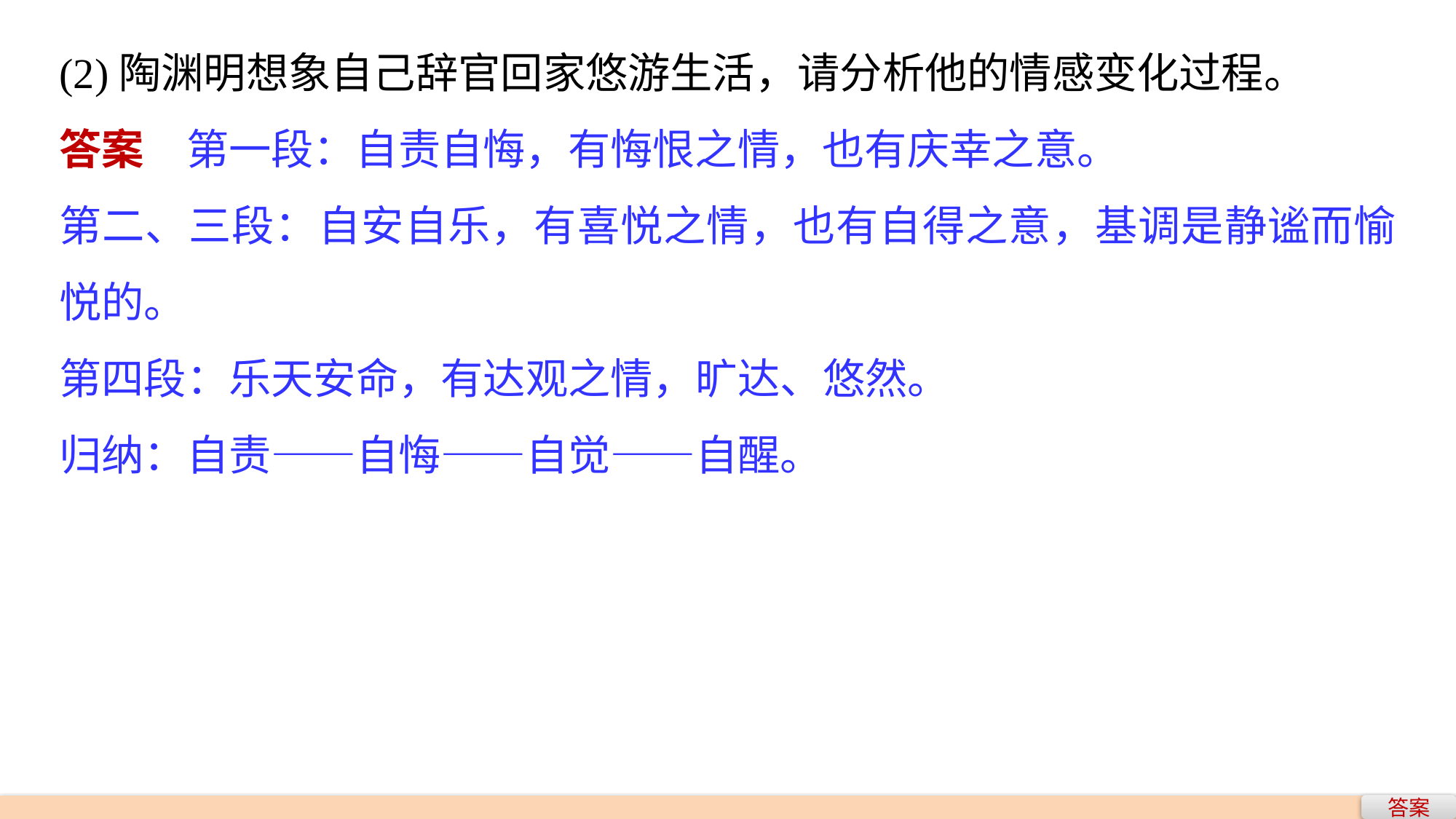

(2)陶渊明想象自己辞官回家悠游生活，请分析他的情感变化过程。
答案　第一段：自责自悔，有悔恨之情，也有庆幸之意。
第二、三段：自安自乐，有喜悦之情，也有自得之意，基调是静谧而愉悦的。
第四段：乐天安命，有达观之情，旷达、悠然。
归纳：自责——自悔——自觉——自醒。
答案